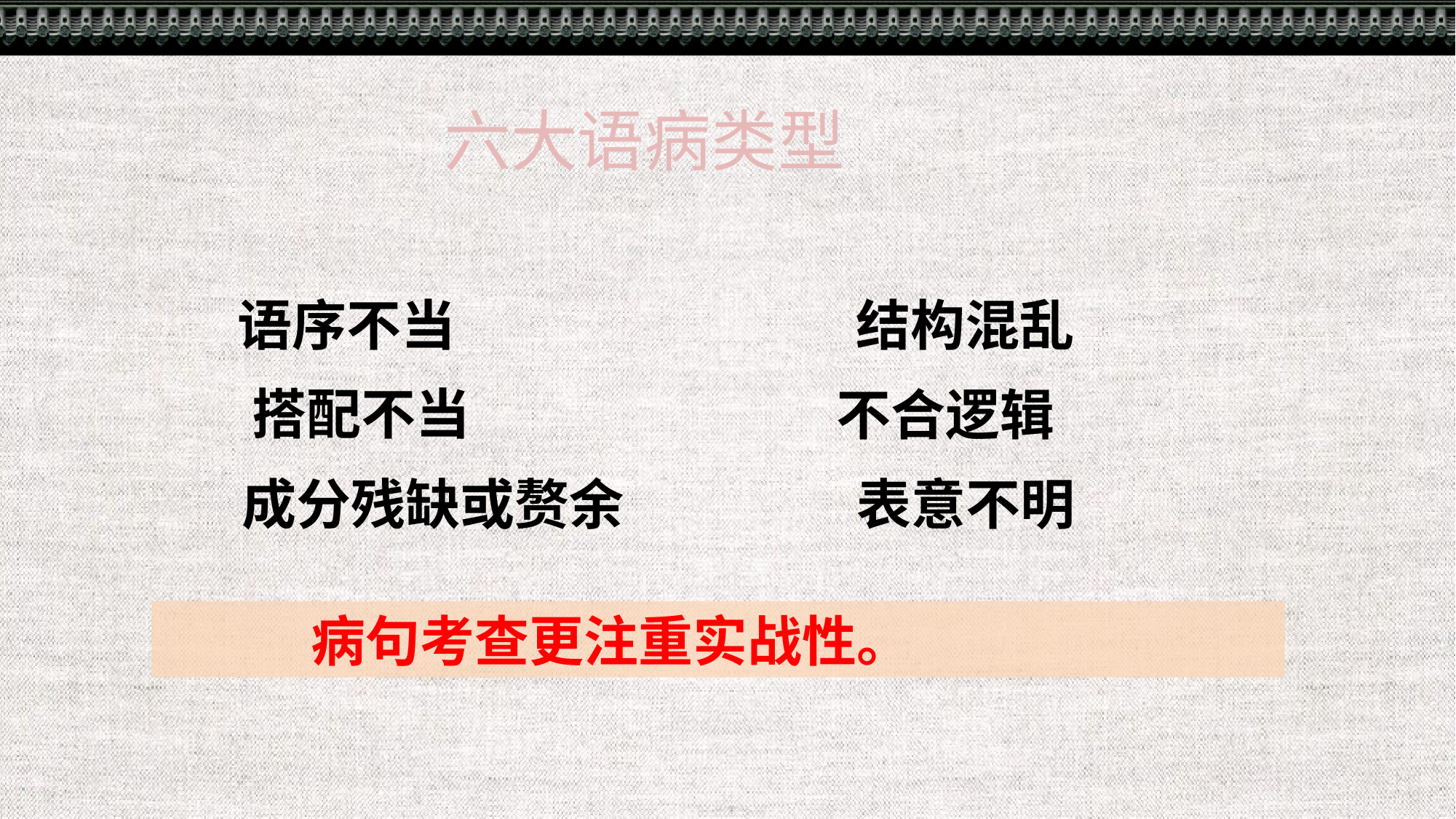

六大语病类型
语序不当
 结构混乱
 搭配不当
不合逻辑
成分残缺或赘余
 表意不明
         病句考查更注重实战性。